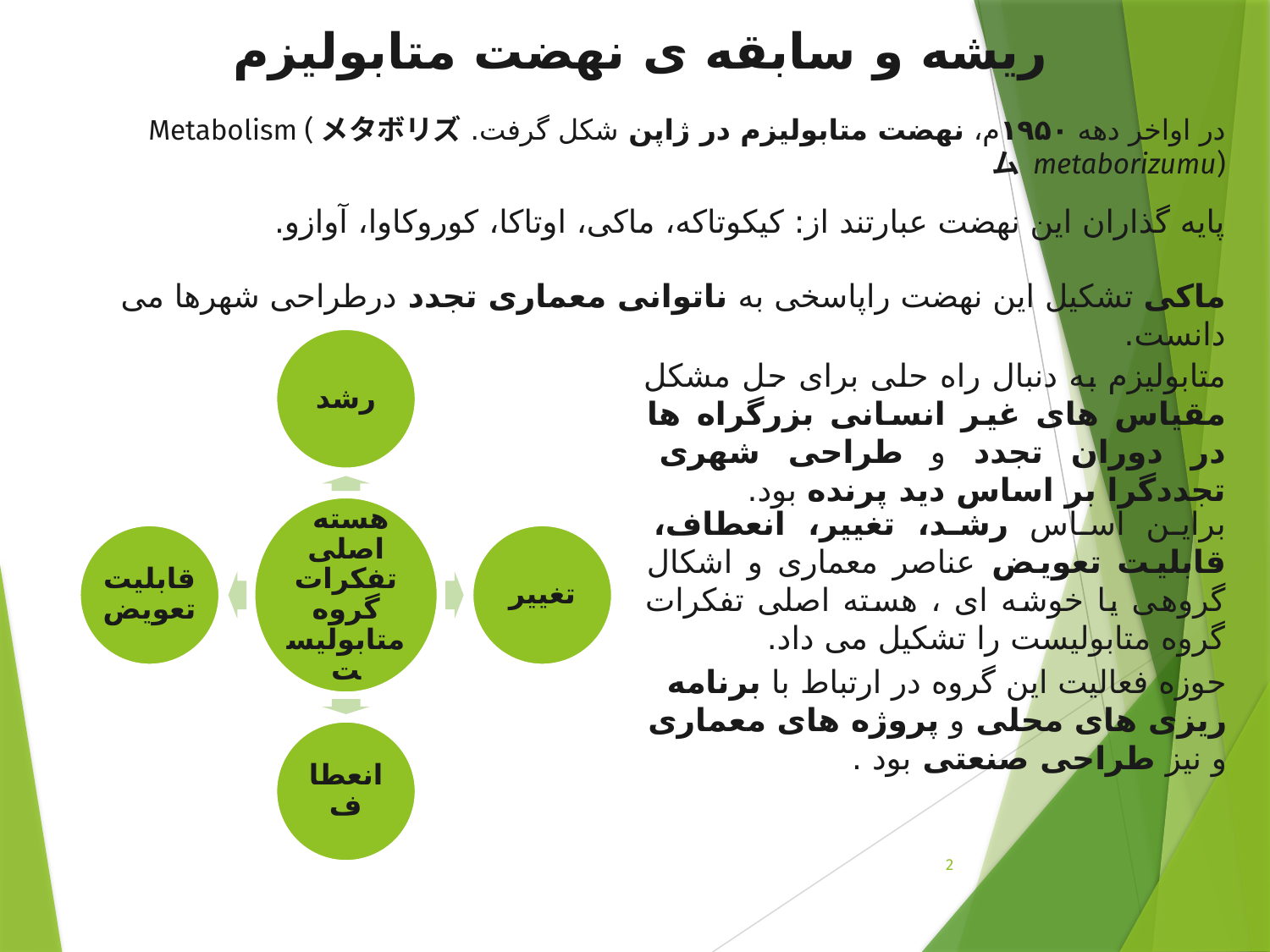

ریشه و سابقه ی نهضت متابولیزم
در اواخر دهه ۱۹۵۰م، نهضت متابولیزم در ژاپن شکل گرفت. Metabolism (メタボリズム metaborizumu)

پایه گذاران این نهضت عبارتند از: کیکوتاکه، ماکی، اوتاکا، کوروکاوا، آوازو.

ماکی تشکیل این نهضت راپاسخی به ناتوانی معماری تجدد درطراحی شهرها می دانست.

هسته  اصلی تفکرات گروه متابولیست

رشد

تغییر

انعطاف

قابلیت تعویض
متابولیزم به دنبال راه حلی برای حل مشکل مقیاس های غیر انسانی بزرگراه ها در دوران تجدد و طراحی شهری تجددگرا بر اساس دید پرنده بود.
براین اساس رشد، تغییر، انعطاف، قابلیت تعویض عناصر معماری و اشکال گروهی یا خوشه ای ، هسته اصلی تفکرات گروه متابولیست را تشکیل می داد.

حوزه فعالیت این گروه در ارتباط با برنامه ریزی های محلی و پروژه های معماری و نیز طراحی صنعتی بود .

2